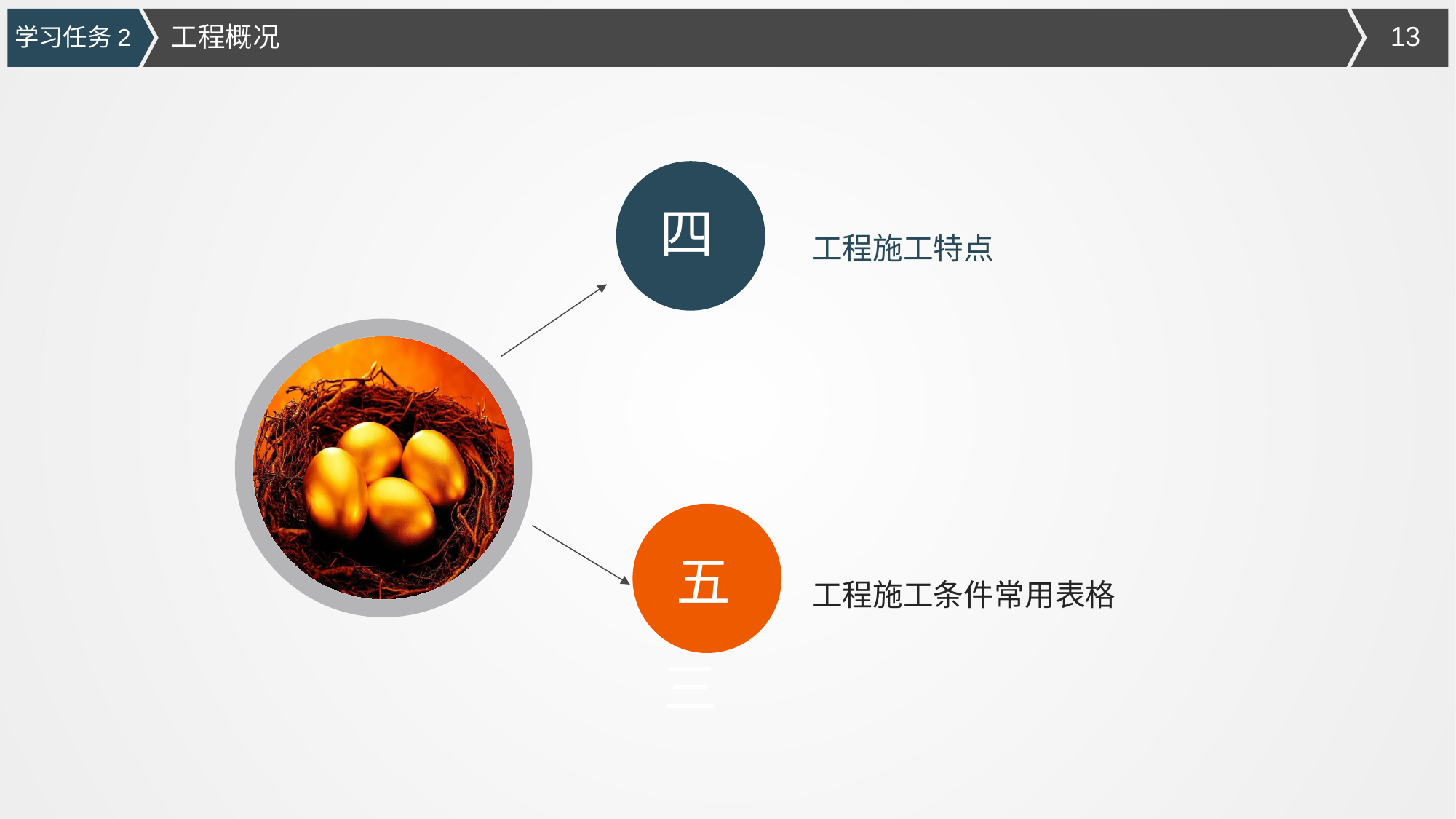

工程概况
学习任务2

四
工程施工特点

五
工程施工条件常用表格
三